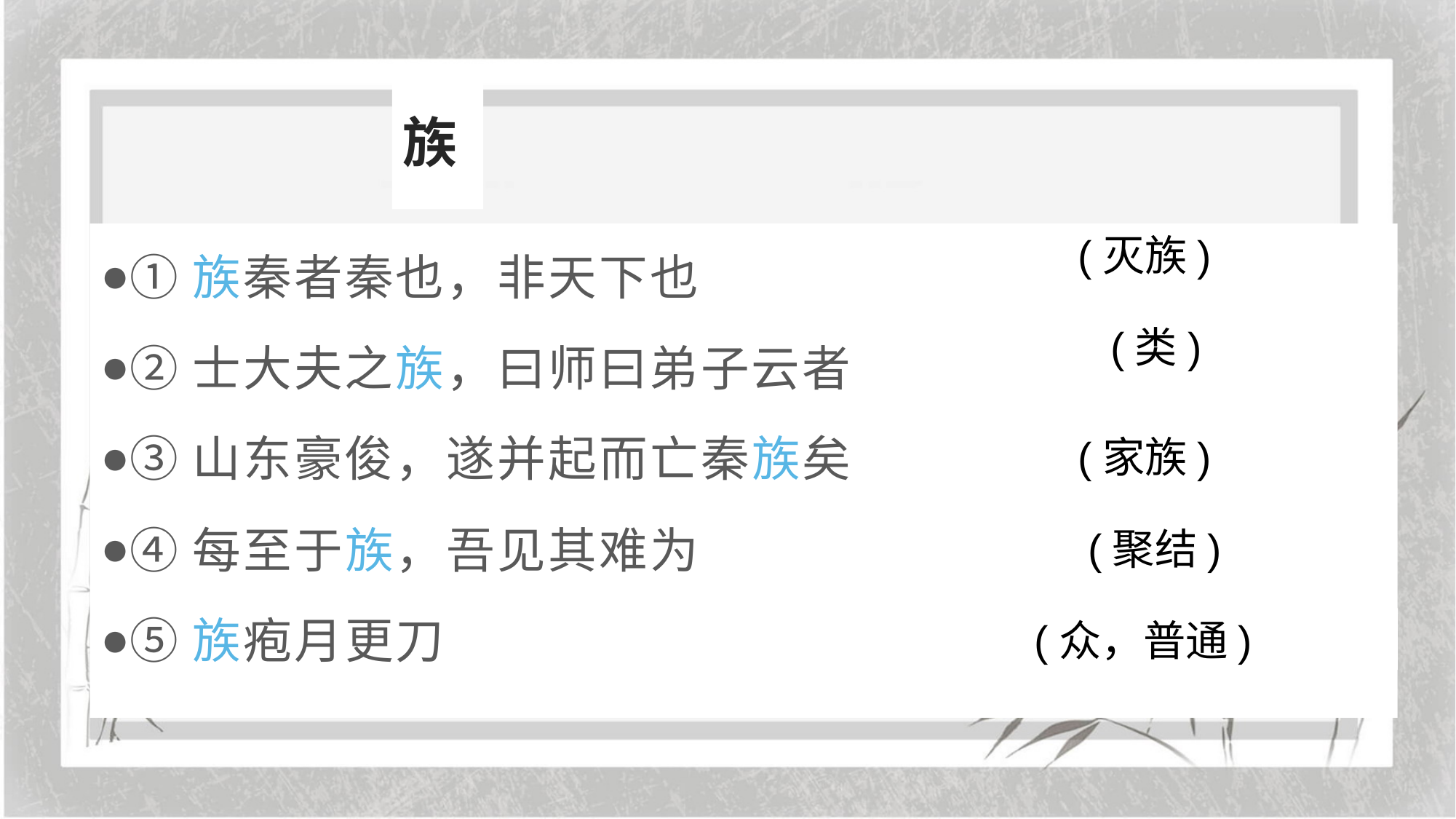

族
①族秦者秦也，非天下也
②士大夫之族，曰师曰弟子云者
③山东豪俊，遂并起而亡秦族矣
④每至于族，吾见其难为
⑤族疱月更刀

(灭族)
(类)
(家族)
(聚结)
(众，普通)